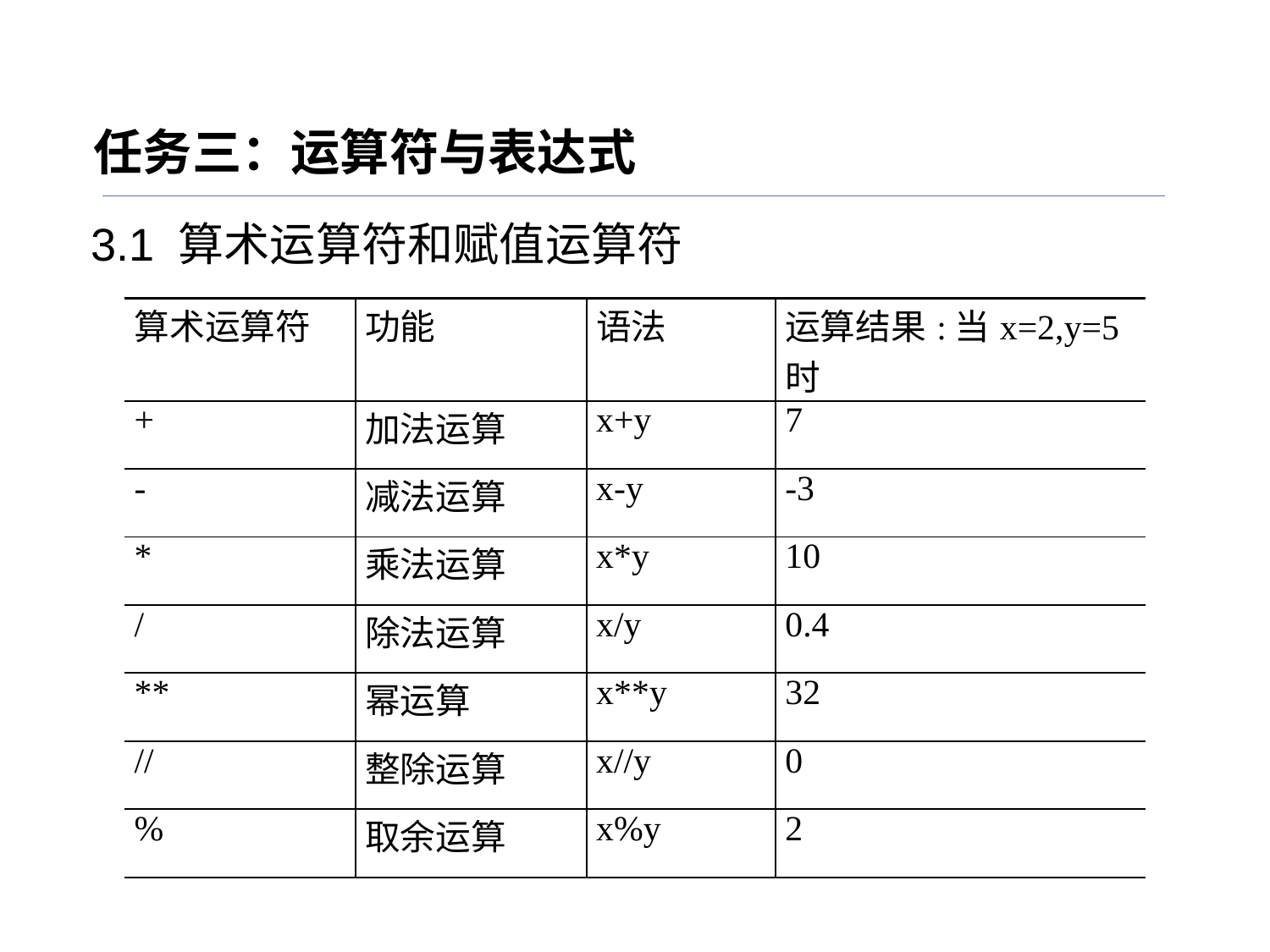

任务三：运算符与表达式
3.1 算术运算符和赋值运算符
| 算术运算符 | 功能 | 语法 | 运算结果:当x=2,y=5时 |
| --- | --- | --- | --- |
| + | 加法运算 | x+y | 7 |
| - | 减法运算 | x-y | -3 |
| \* | 乘法运算 | x\*y | 10 |
| / | 除法运算 | x/y | 0.4 |
| \*\* | 幂运算 | x\*\*y | 32 |
| // | 整除运算 | x//y | 0 |
| % | 取余运算 | x%y | 2 |